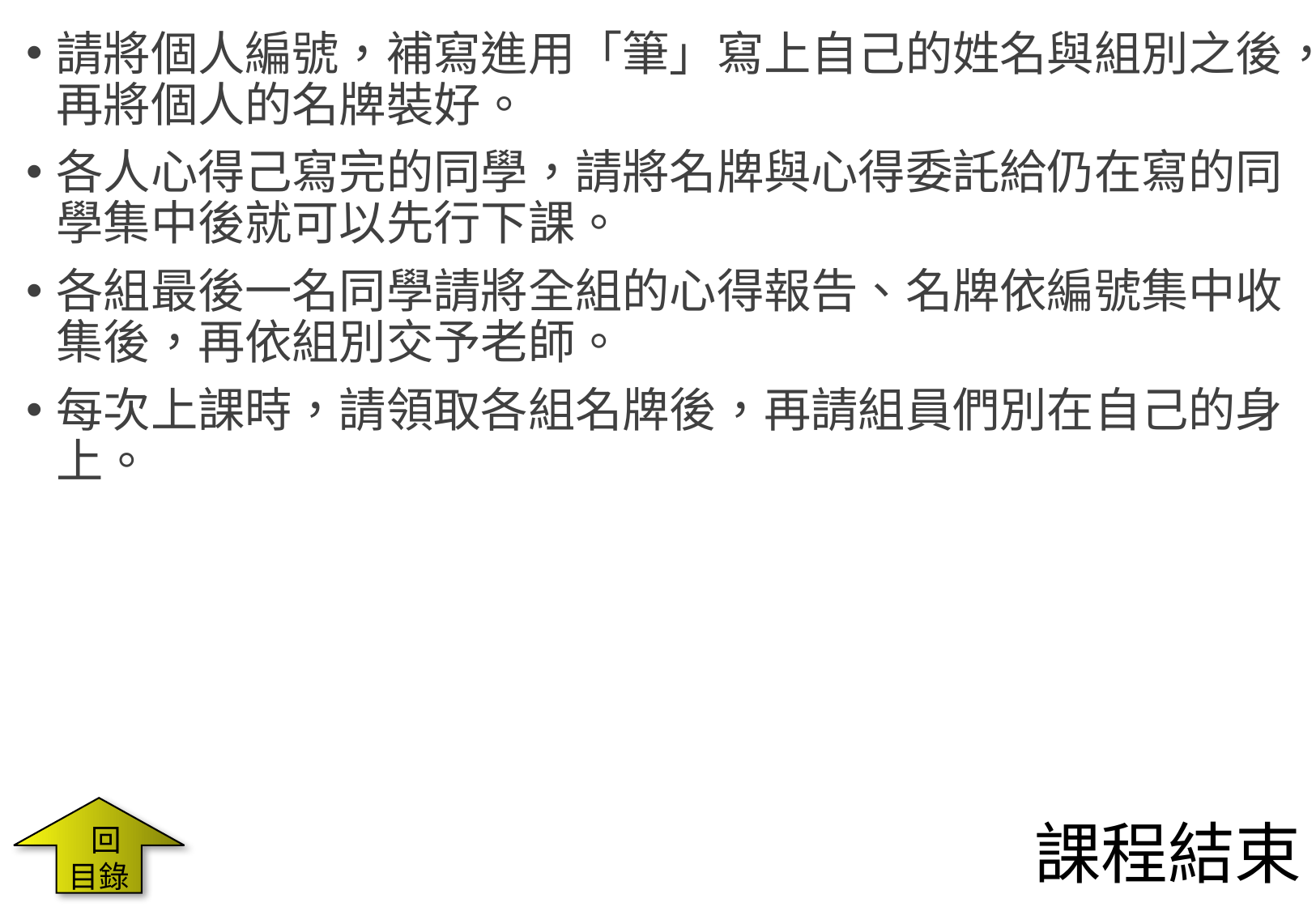

請將個人編號，補寫進用「筆」寫上自己的姓名與組別之後，再將個人的名牌裝好。
各人心得己寫完的同學，請將名牌與心得委託給仍在寫的同學集中後就可以先行下課。
各組最後一名同學請將全組的心得報告、名牌依編號集中收集後，再依組別交予老師。
每次上課時，請領取各組名牌後，再請組員們別在自己的身上。
 回目錄
# 課程結束